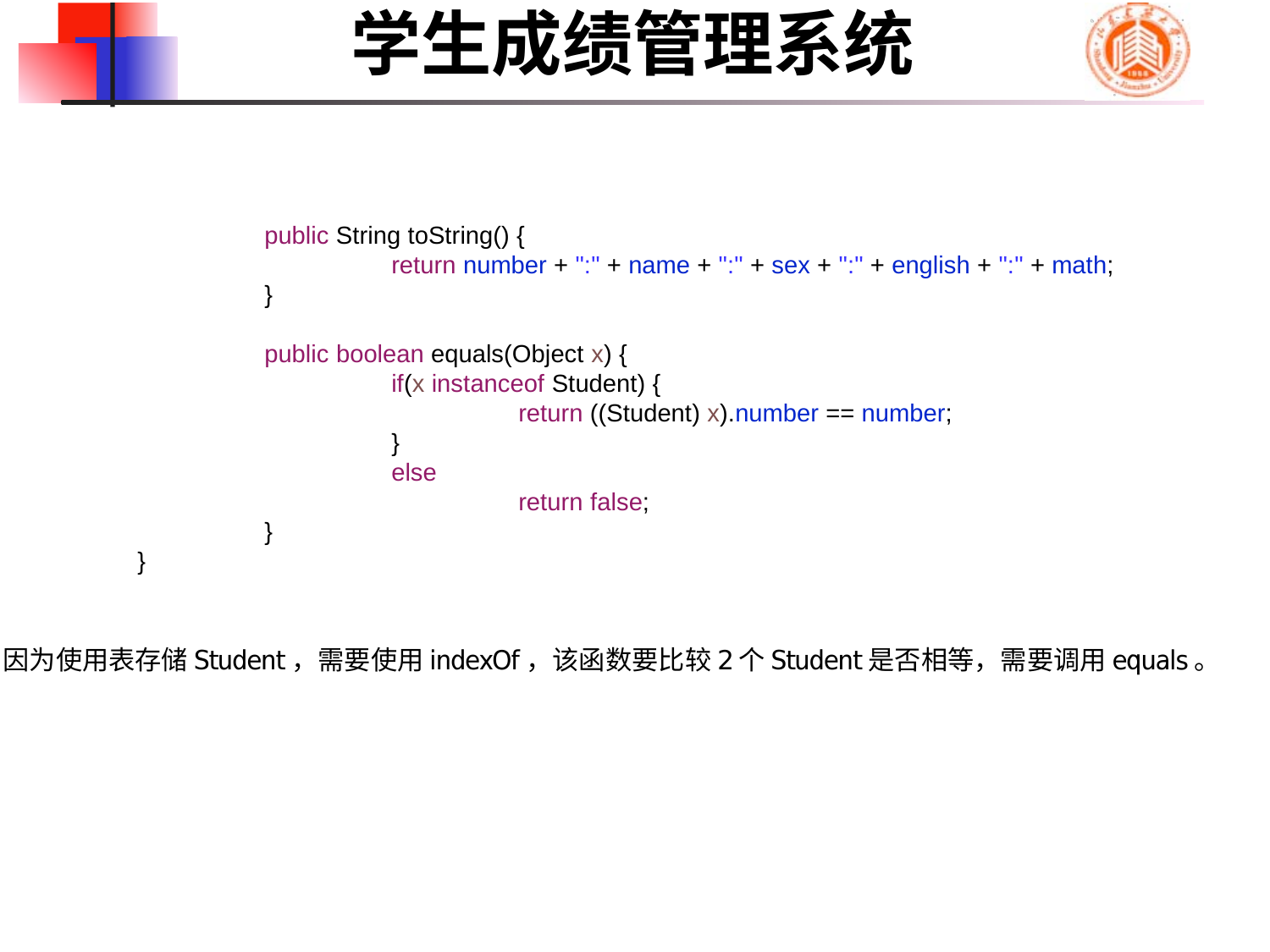

学生成绩管理系统
		public String toString() {
			return number + ":" + name + ":" + sex + ":" + english + ":" + math;
		}

		public boolean equals(Object x) {
			if(x instanceof Student) {
				return ((Student) x).number == number;
			}
			else
				return false;
		}
	}
因为使用表存储Student，需要使用indexOf，该函数要比较2个Student是否相等，需要调用equals。